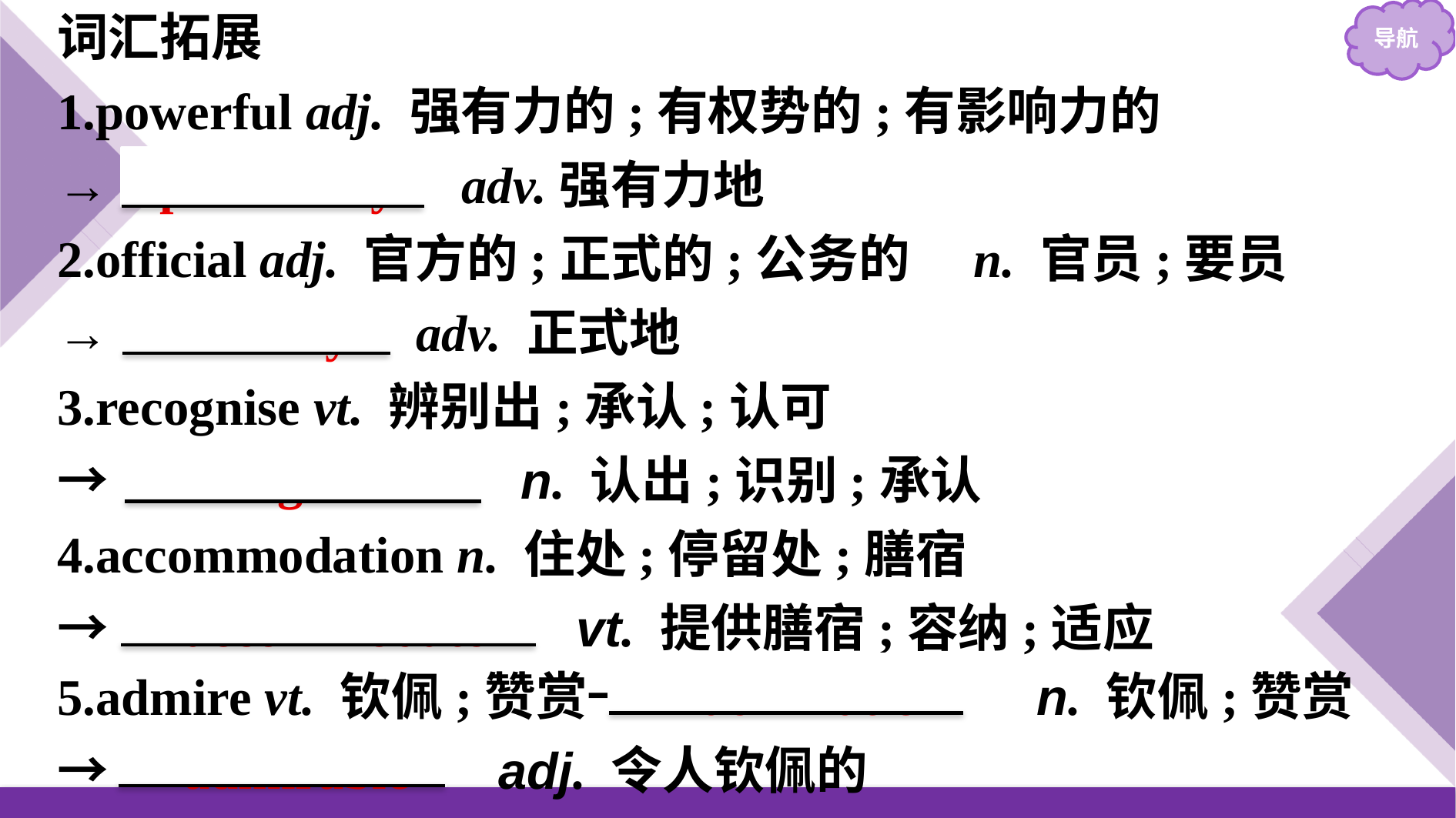

词汇拓展
1.powerful adj. 强有力的;有权势的;有影响力的
→    powerfully     adv.强有力地
2.official adj. 官方的;正式的;公务的　n. 官员;要员
→    officially     adv. 正式地
3.recognise vt. 辨别出;承认;认可
→　recognition　 n. 认出;识别;承认
4.accommodation n. 住处;停留处;膳宿
→　accommodate　 vt. 提供膳宿;容纳;适应

5.admire vt. 钦佩;赞赏→　admiration　 n. 钦佩;赞赏
→　admirable　 adj. 令人钦佩的